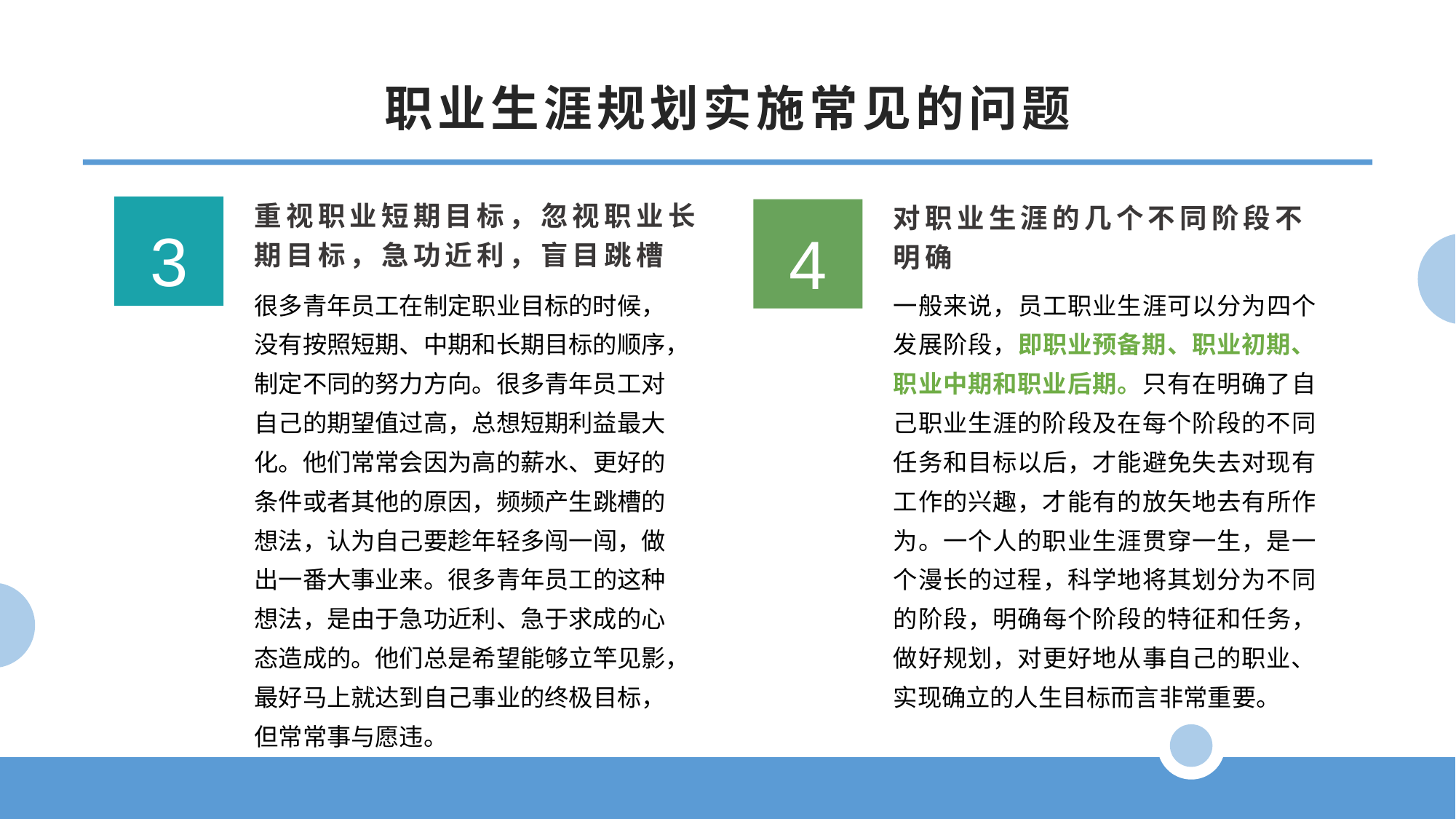

职业生涯规划实施常见的问题

重视职业短期目标，忽视职业长期目标，急功近利，盲目跳槽
对职业生涯的几个不同阶段不明确
3
4

很多青年员工在制定职业目标的时候，没有按照短期、中期和长期目标的顺序，制定不同的努力方向。很多青年员工对自己的期望值过高，总想短期利益最大化。他们常常会因为高的薪水、更好的条件或者其他的原因，频频产生跳槽的想法，认为自己要趁年轻多闯一闯，做出一番大事业来。很多青年员工的这种想法，是由于急功近利、急于求成的心态造成的。他们总是希望能够立竿见影，最好马上就达到自己事业的终极目标，但常常事与愿违。
一般来说，员工职业生涯可以分为四个发展阶段，即职业预备期、职业初期、职业中期和职业后期。只有在明确了自己职业生涯的阶段及在每个阶段的不同任务和目标以后，才能避免失去对现有工作的兴趣，才能有的放矢地去有所作为。一个人的职业生涯贯穿一生，是一个漫长的过程，科学地将其划分为不同的阶段，明确每个阶段的特征和任务，做好规划，对更好地从事自己的职业、实现确立的人生目标而言非常重要。